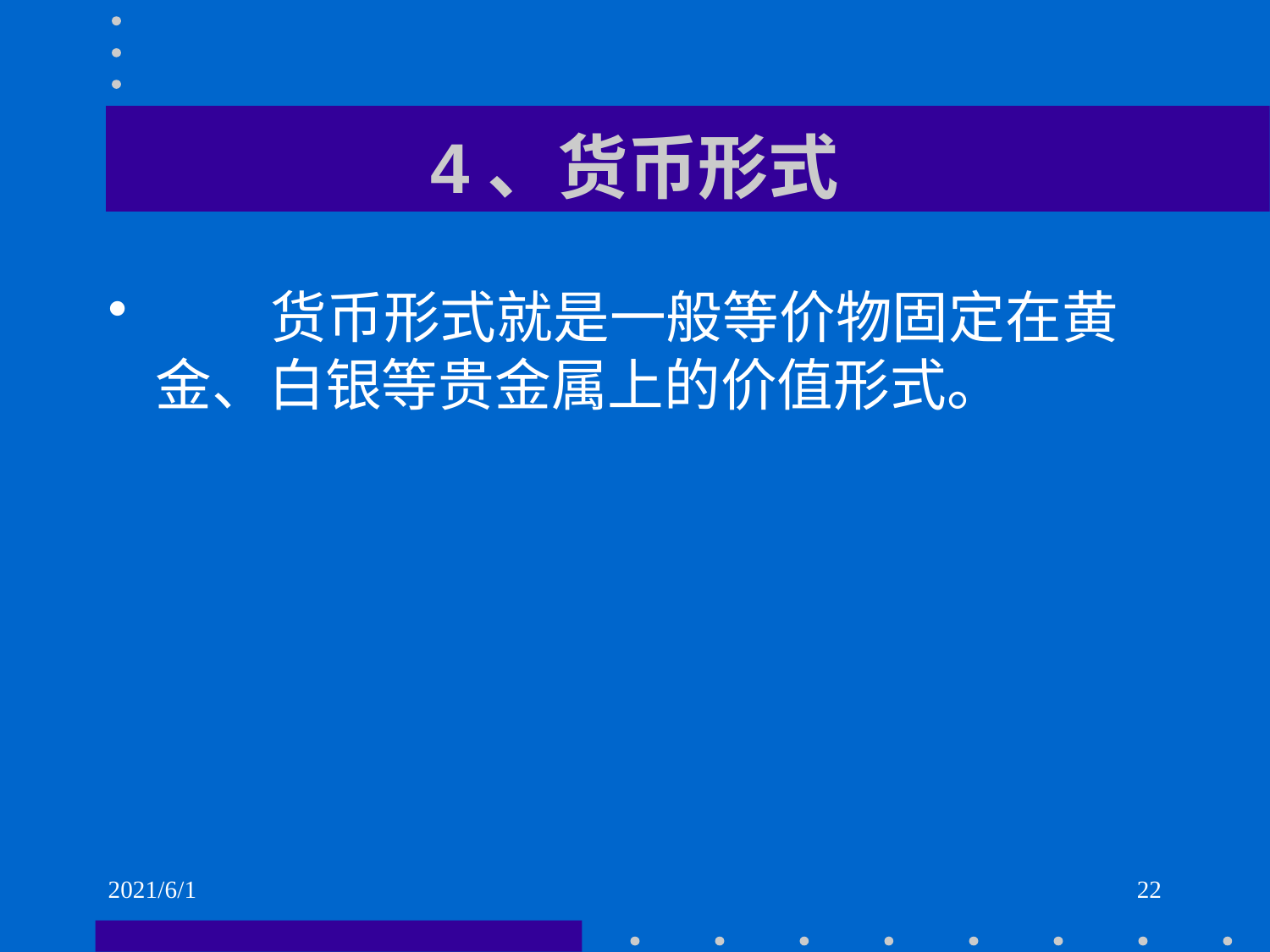

# 4、货币形式
        货币形式就是一般等价物固定在黄金、白银等贵金属上的价值形式。
2021/6/1
22